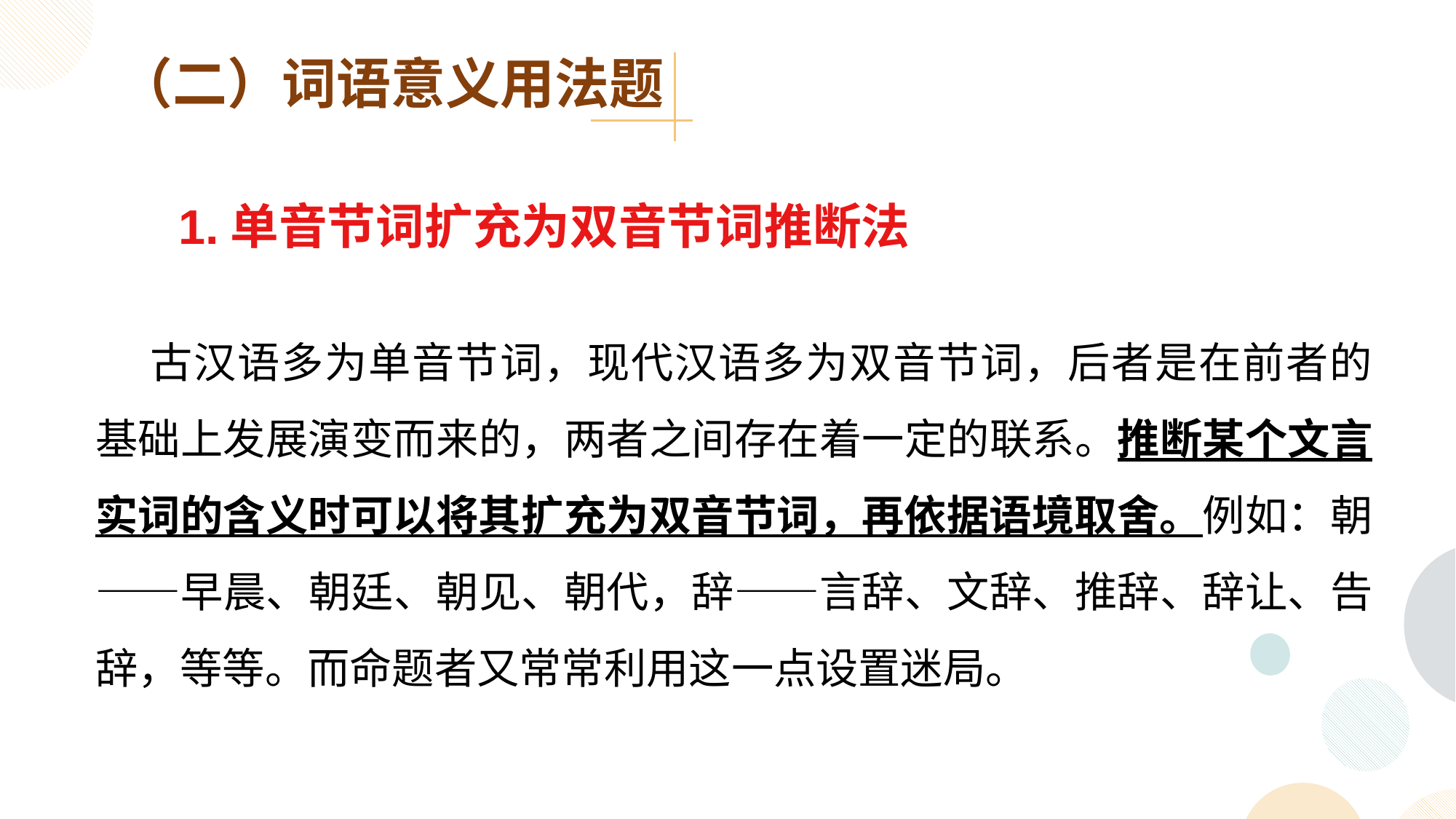

（二）词语意义用法题
1.单音节词扩充为双音节词推断法
    古汉语多为单音节词，现代汉语多为双音节词，后者是在前者的基础上发展演变而来的，两者之间存在着一定的联系。推断某个文言实词的含义时可以将其扩充为双音节词，再依据语境取舍。例如：朝——早晨、朝廷、朝见、朝代，辞——言辞、文辞、推辞、辞让、告辞，等等。而命题者又常常利用这一点设置迷局。